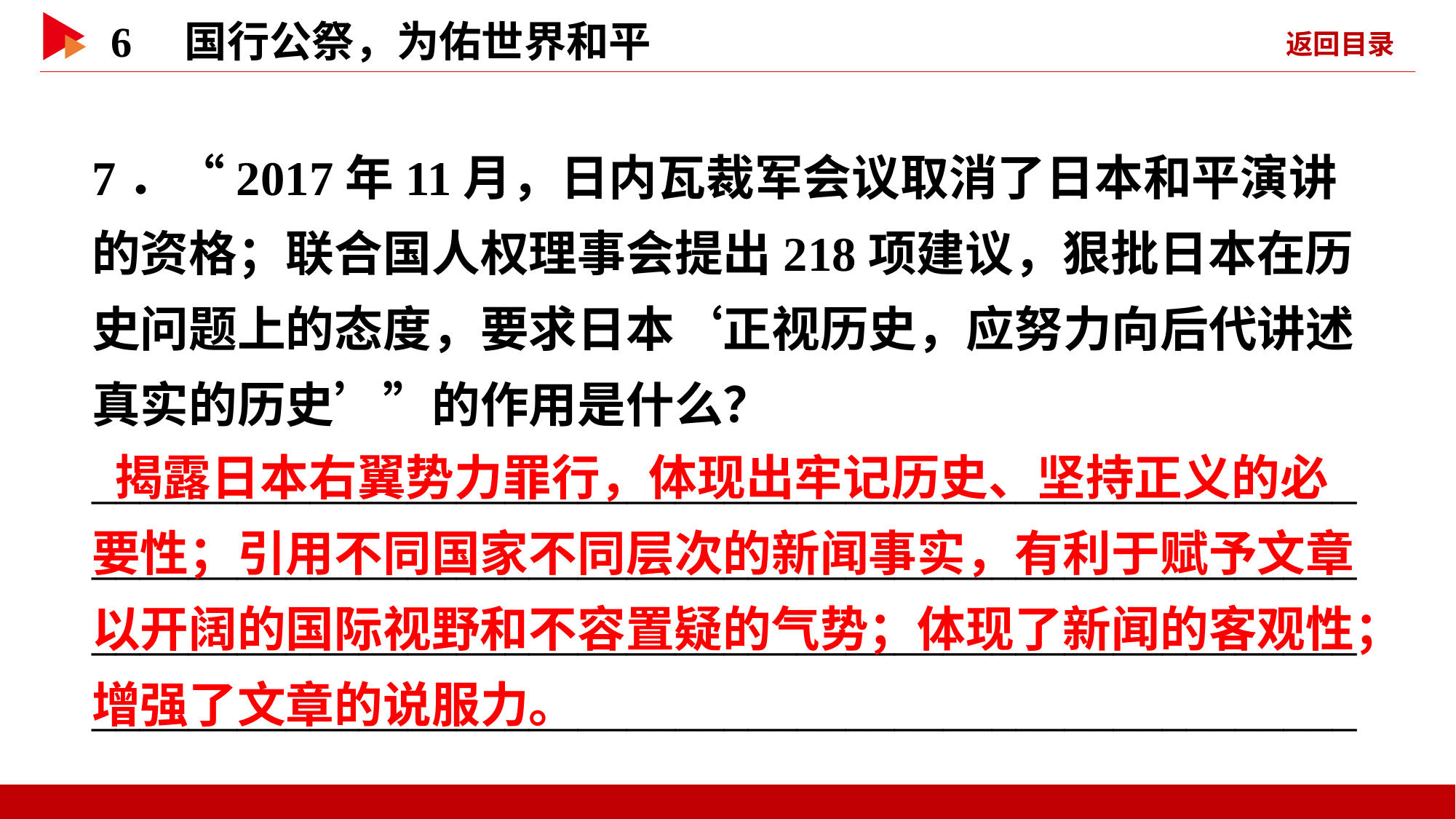

7．“2017年11月，日内瓦裁军会议取消了日本和平演讲的资格；联合国人权理事会提出218项建议，狠批日本在历史问题上的态度，要求日本‘正视历史，应努力向后代讲述真实的历史’”的作用是什么？
________________________________________________________________________________________________________________________________________________________________________________________________________________
 揭露日本右翼势力罪行，体现出牢记历史、坚持正义的必要性；引用不同国家不同层次的新闻事实，有利于赋予文章以开阔的国际视野和不容置疑的气势；体现了新闻的客观性；增强了文章的说服力。